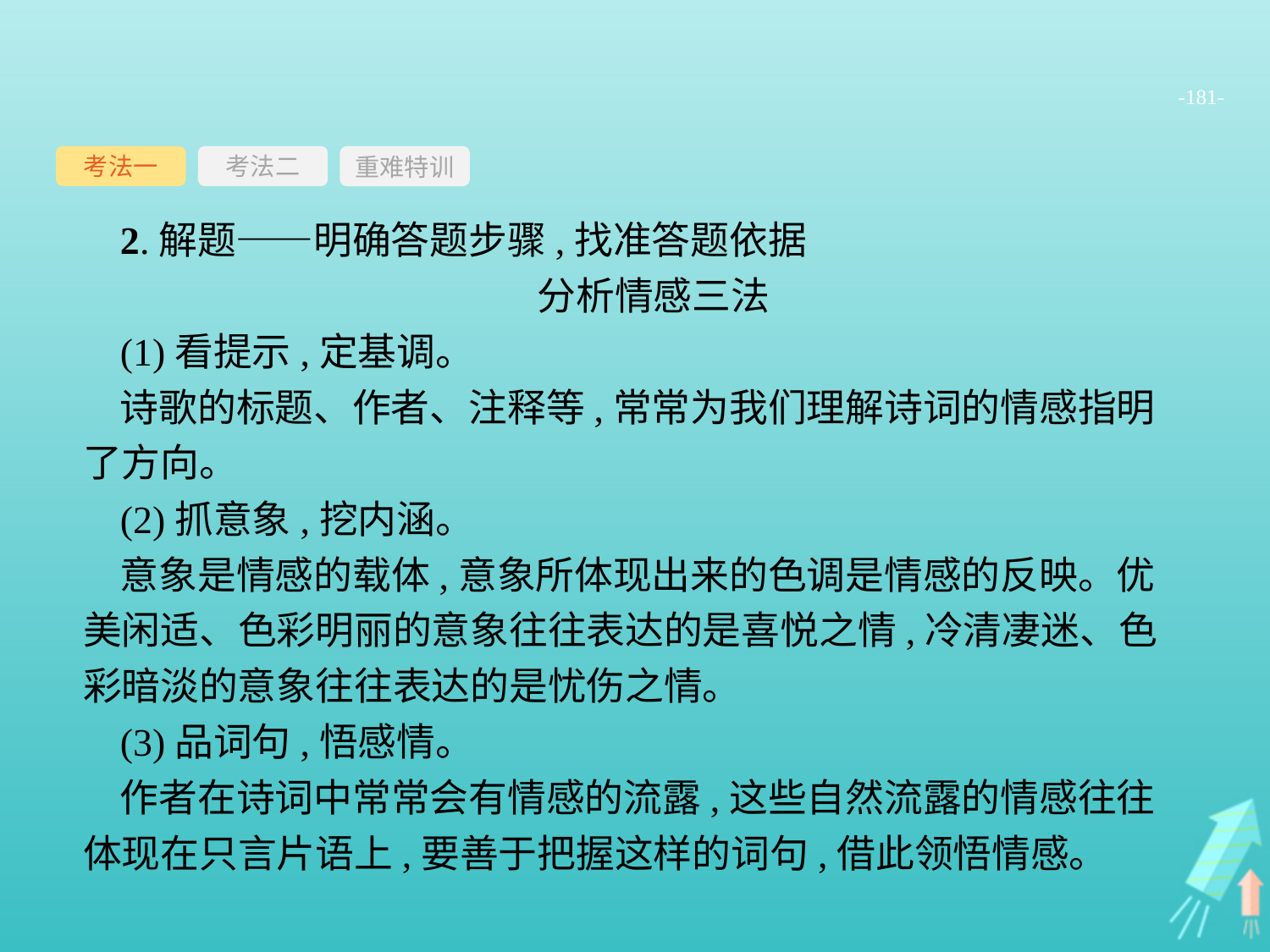

-181-
考法一
重难特训
考法二
2.解题——明确答题步骤,找准答题依据
分析情感三法
(1)看提示,定基调。
诗歌的标题、作者、注释等,常常为我们理解诗词的情感指明了方向。
(2)抓意象,挖内涵。
意象是情感的载体,意象所体现出来的色调是情感的反映。优美闲适、色彩明丽的意象往往表达的是喜悦之情,冷清凄迷、色彩暗淡的意象往往表达的是忧伤之情。
(3)品词句,悟感情。
作者在诗词中常常会有情感的流露,这些自然流露的情感往往体现在只言片语上,要善于把握这样的词句,借此领悟情感。